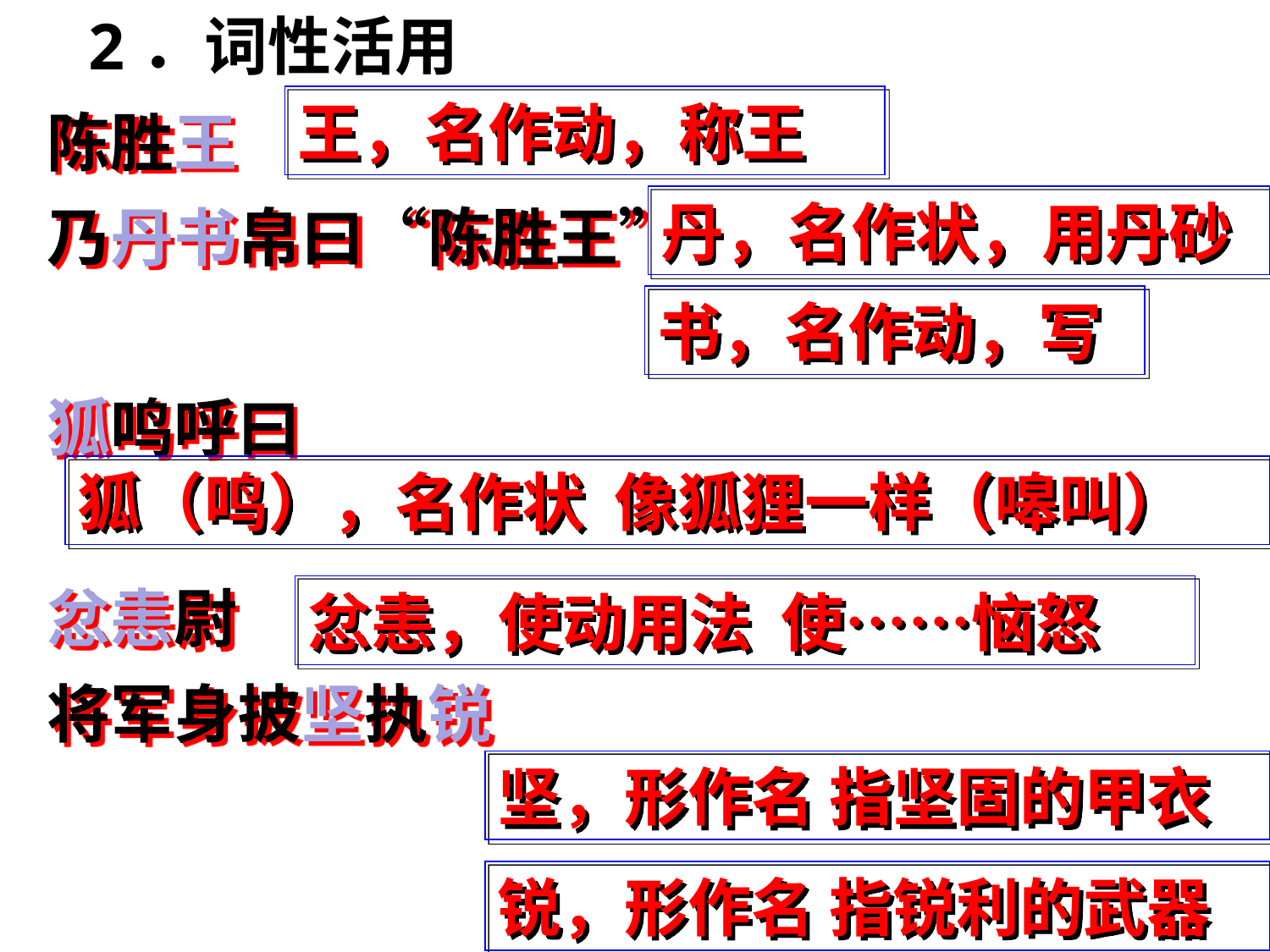

2．词性活用
陈胜王
乃丹书帛曰“陈胜王”

狐鸣呼曰

忿恚尉
将军身披坚执锐
王，名作动，称王
丹，名作状，用丹砂
书，名作动，写
狐（鸣），名作状  像狐狸一样（嗥叫）
忿恚，使动用法  使……恼怒
坚，形作名 指坚固的甲衣
锐，形作名 指锐利的武器